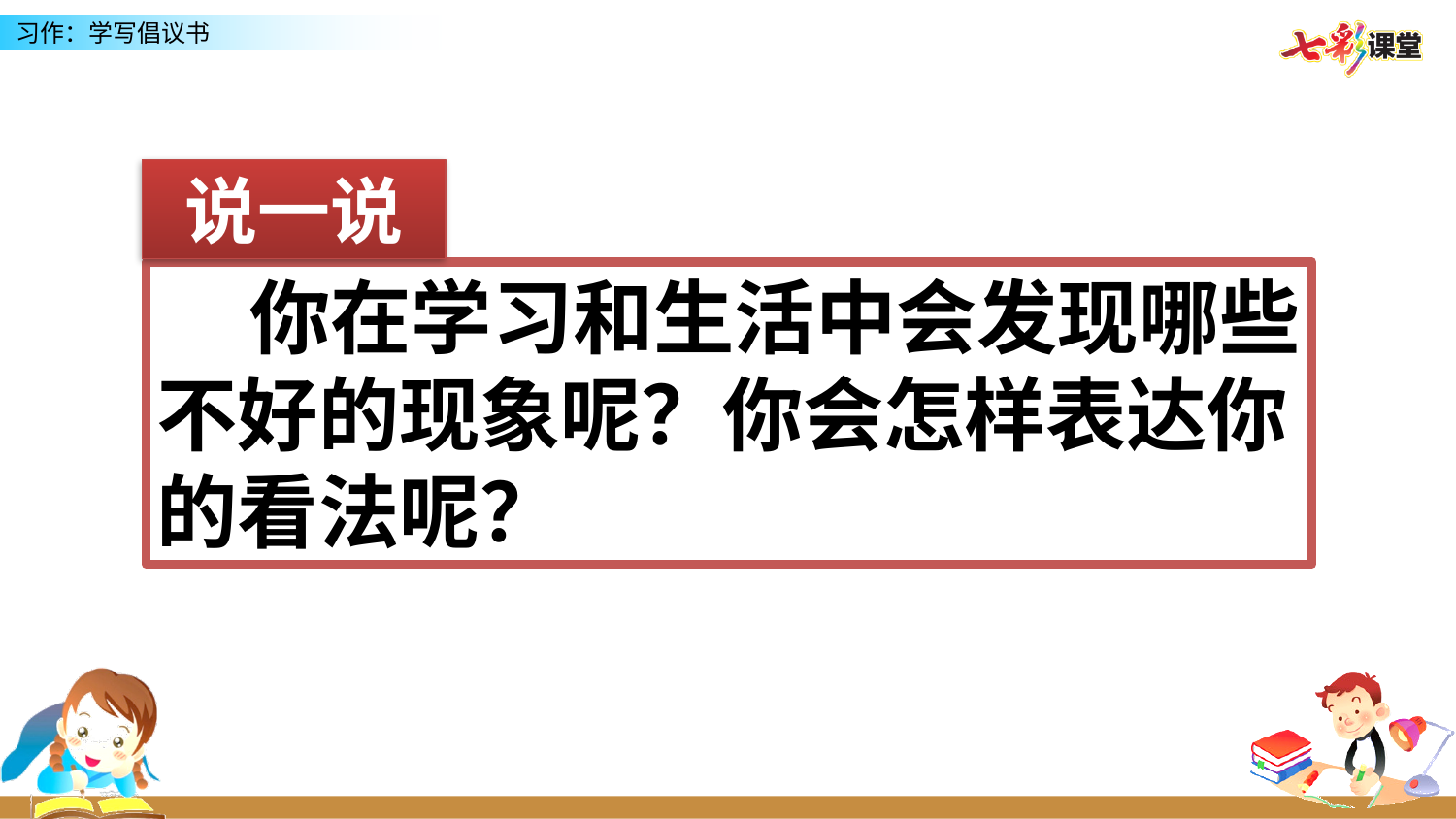

说一说
    你在学习和生活中会发现哪些不好的现象呢？你会怎样表达你的看法呢？